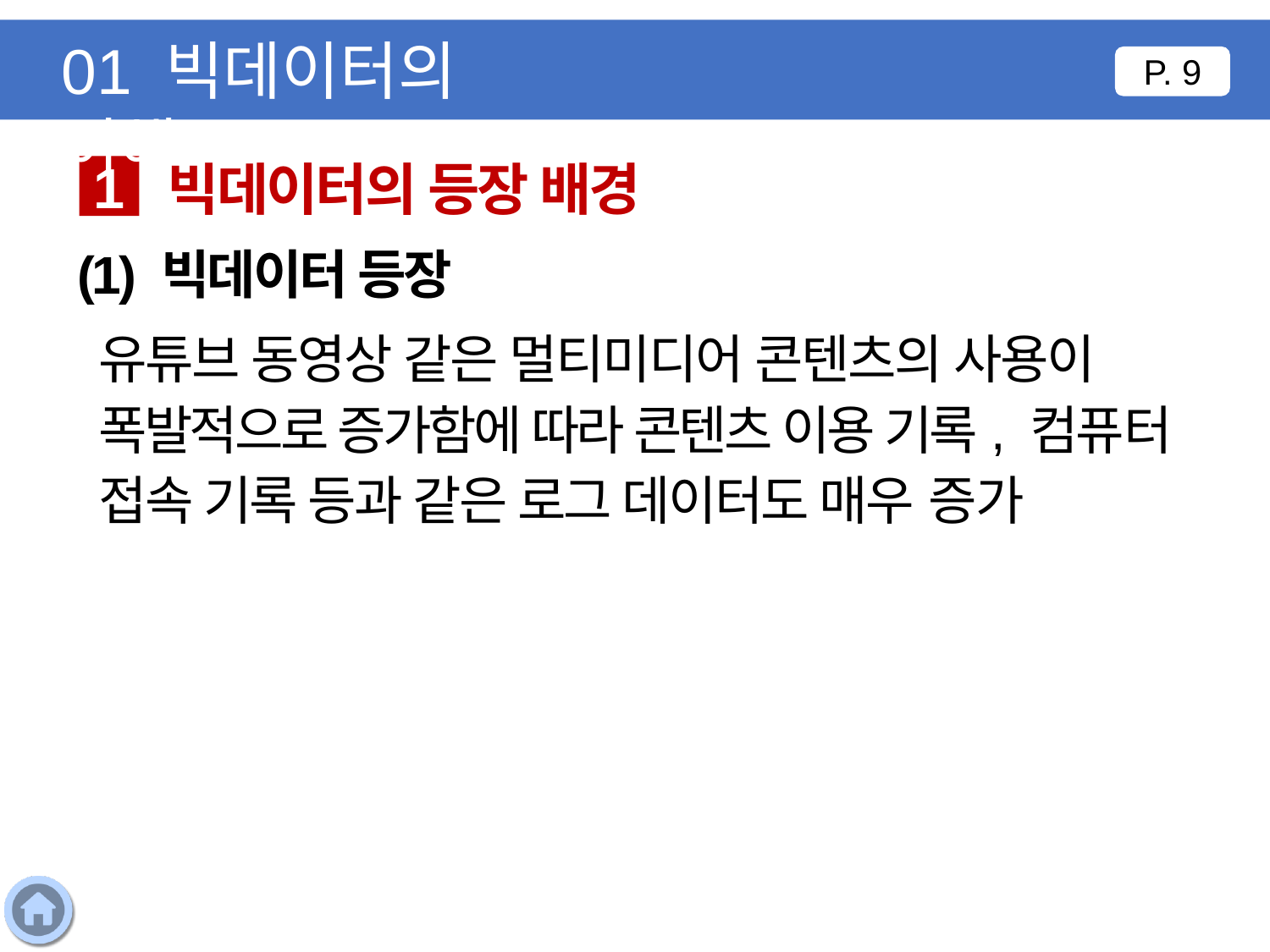

01 빅데이터의 이해
P. 9
빅데이터의 등장 배경
1
(1) 빅데이터 등장
유튜브 동영상 같은 멀티미디어 콘텐츠의 사용이 폭발적으로 증가함에 따라 콘텐츠 이용 기록, 컴퓨터 접속 기록 등과 같은 로그 데이터도 매우 증가